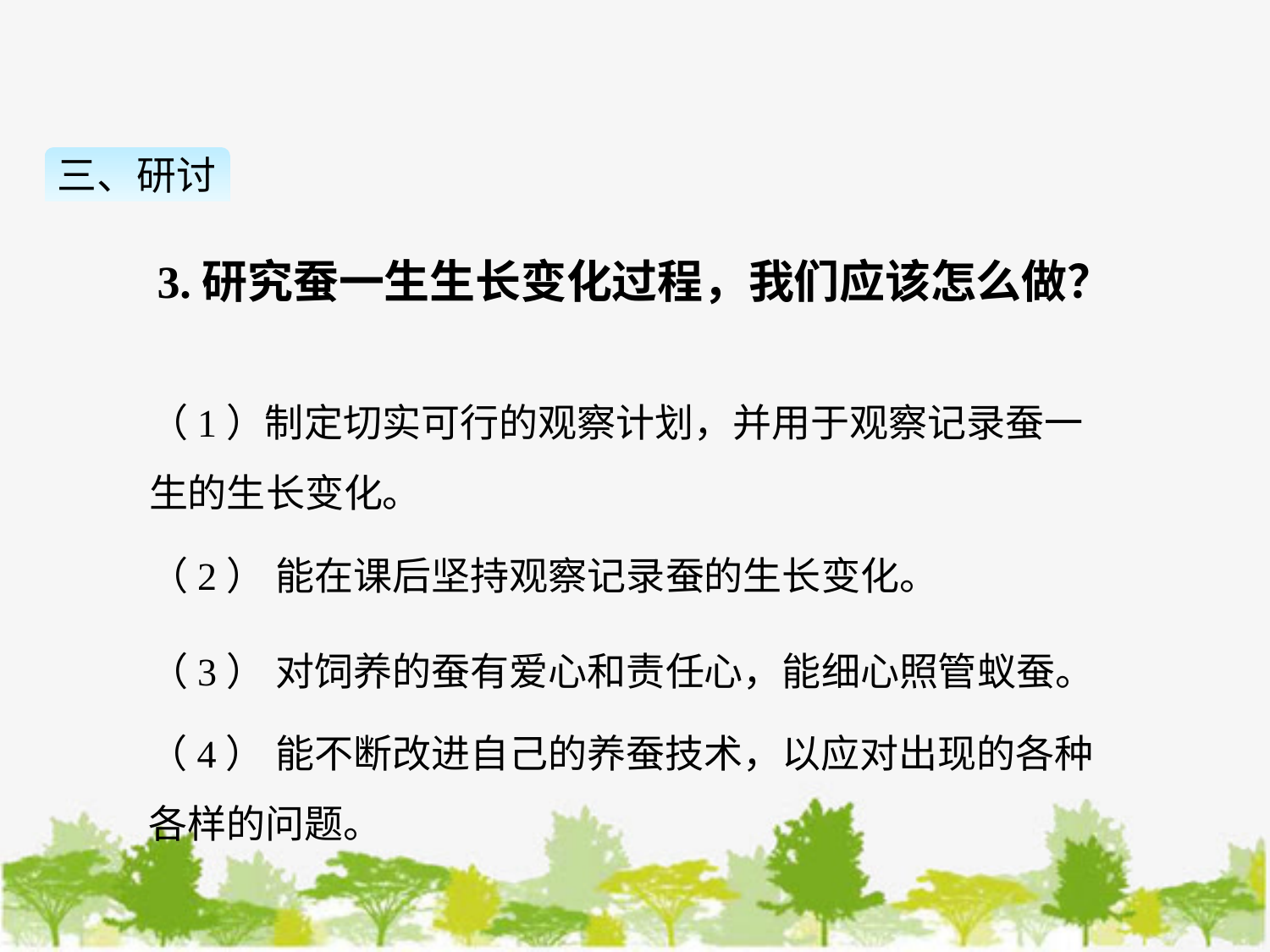

三、研讨
3.研究蚕一生生长变化过程，我们应该怎么做？

（1）制定切实可行的观察计划，并用于观察记录蚕一生的生长变化。
（2） 能在课后坚持观察记录蚕的生长变化。
（3） 对饲养的蚕有爱心和责任心，能细心照管蚁蚕。
（4） 能不断改进自己的养蚕技术，以应对出现的各种各样的问题。